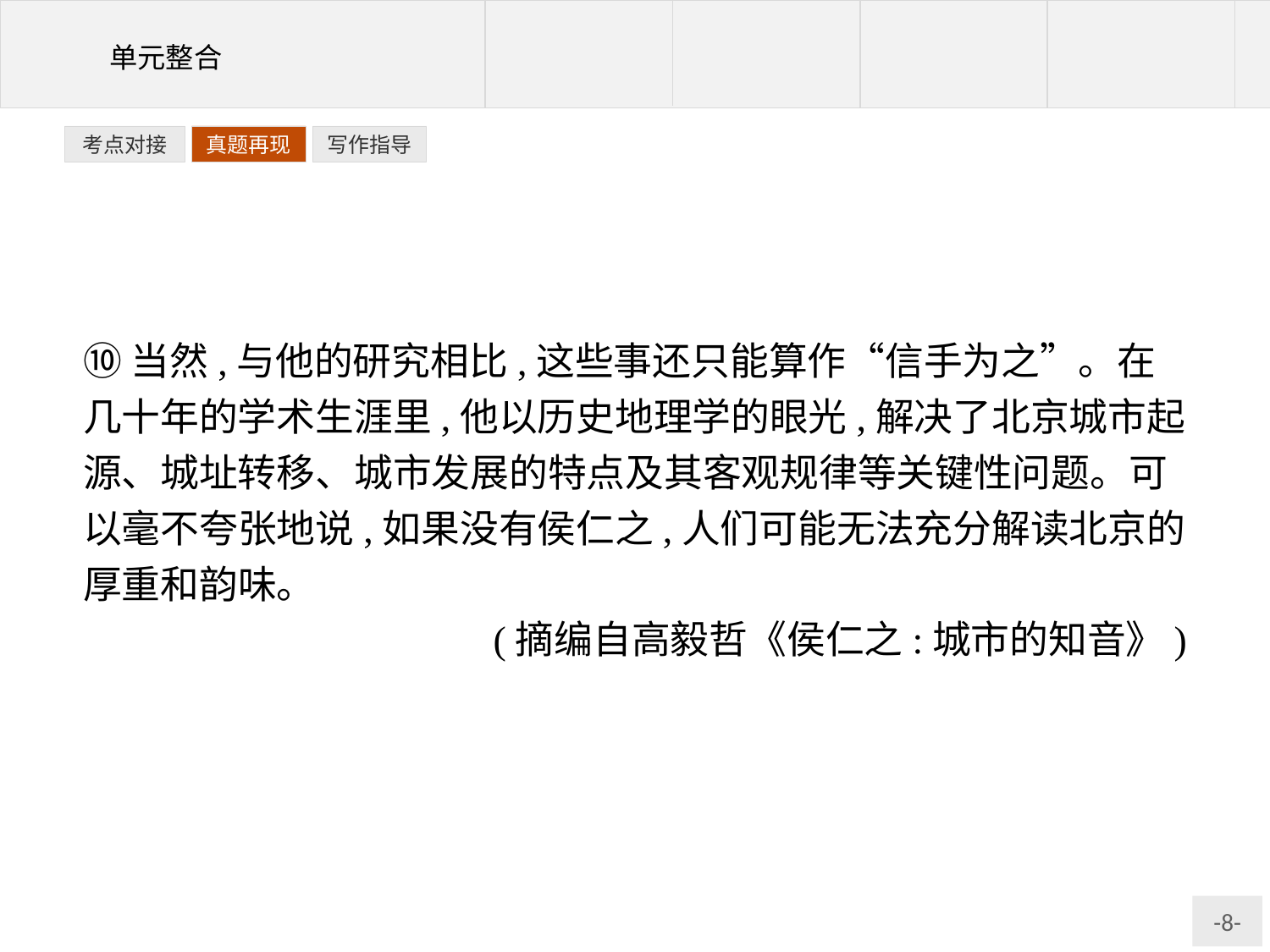

写作指导
考点对接
真题再现
⑩当然,与他的研究相比,这些事还只能算作“信手为之”。在几十年的学术生涯里,他以历史地理学的眼光,解决了北京城市起源、城址转移、城市发展的特点及其客观规律等关键性问题。可以毫不夸张地说,如果没有侯仁之,人们可能无法充分解读北京的厚重和韵味。
(摘编自高毅哲《侯仁之:城市的知音》)